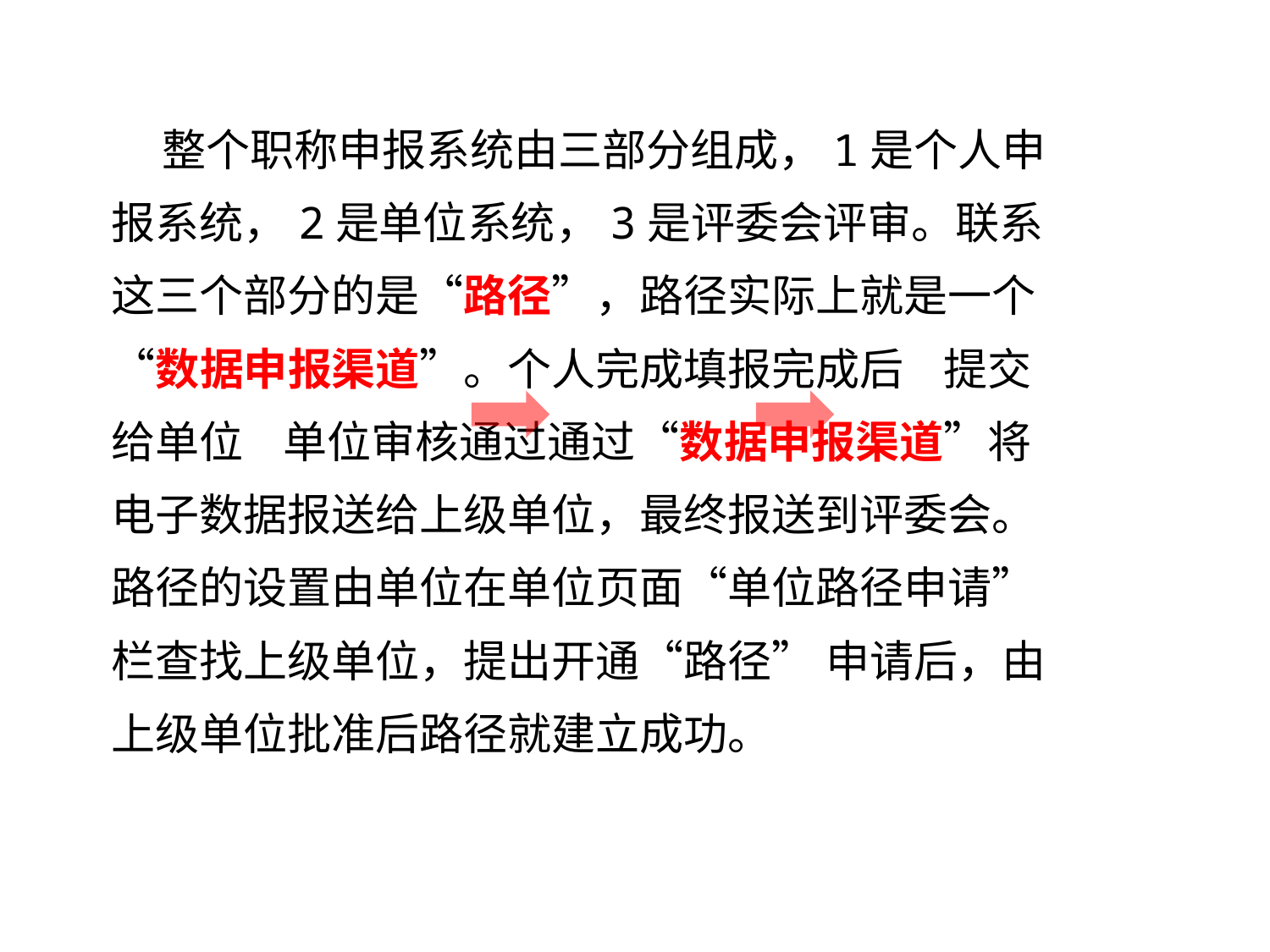

整个职称申报系统由三部分组成，1是个人申报系统，2是单位系统，3是评委会评审。联系这三个部分的是“路径”，路径实际上就是一个“数据申报渠道”。个人完成填报完成后    提交给单位    单位审核通过通过“数据申报渠道”将电子数据报送给上级单位，最终报送到评委会。路径的设置由单位在单位页面“单位路径申请”栏查找上级单位，提出开通“路径” 申请后，由上级单位批准后路径就建立成功。